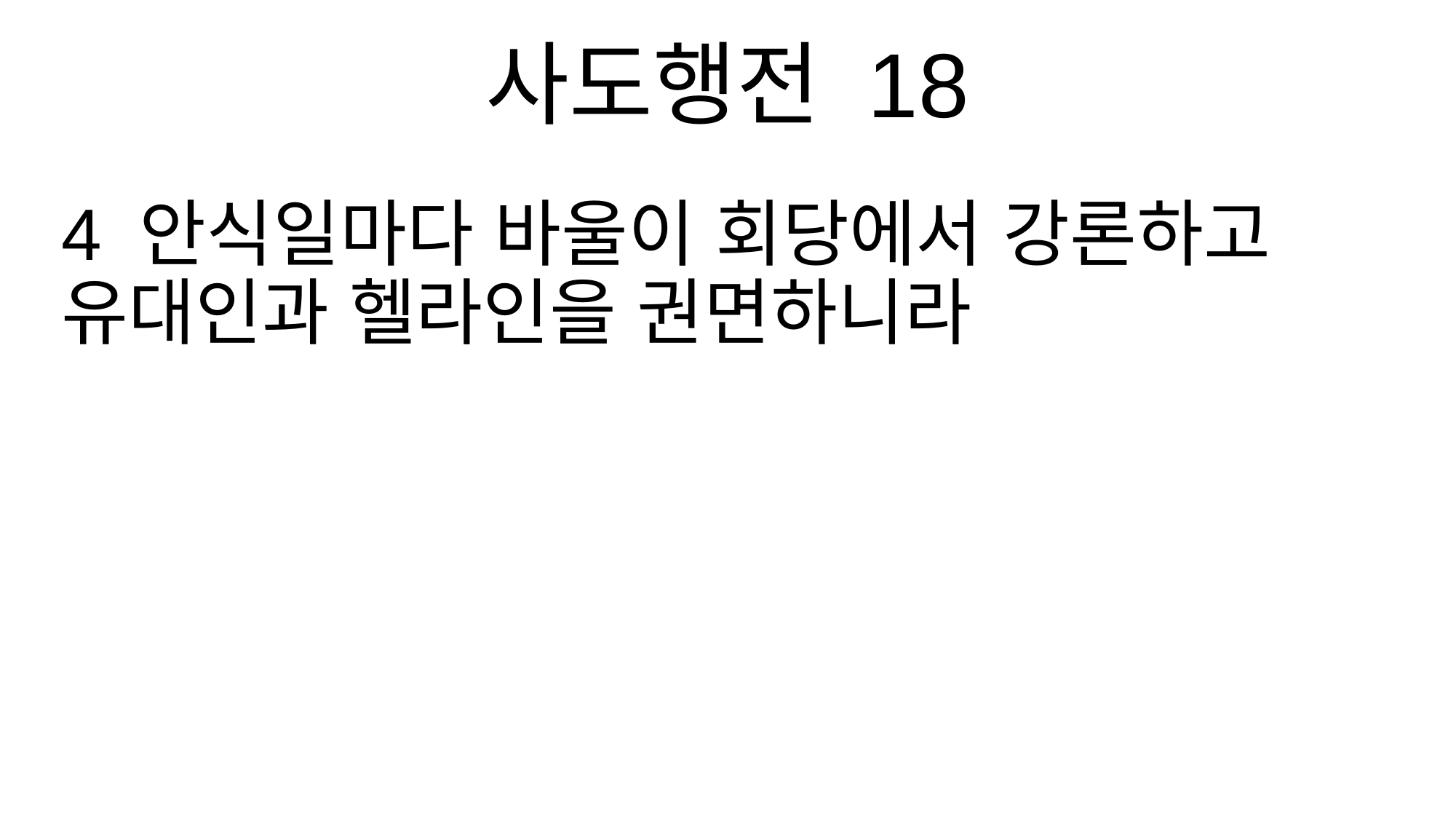

사도행전 18
4 안식일마다 바울이 회당에서 강론하고 유대인과 헬라인을 권면하니라